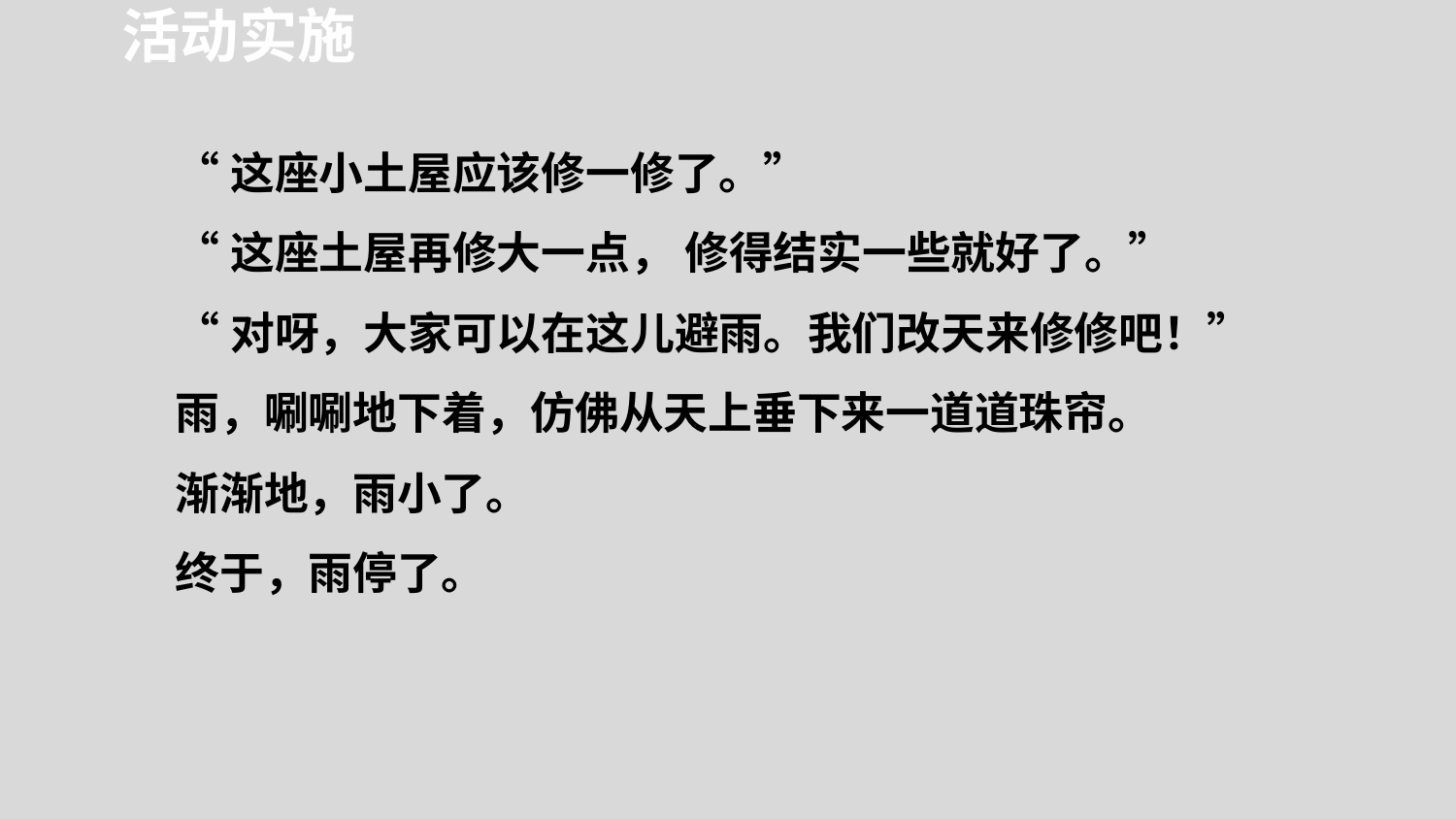

活动实施
“这座小土屋应该修一修了。”
“这座土屋再修大一点， 修得结实一些就好了。”
“对呀，大家可以在这儿避雨。我们改天来修修吧！”
雨，唰唰地下着，仿佛从天上垂下来一道道珠帘。
渐渐地，雨小了。
终于，雨停了。